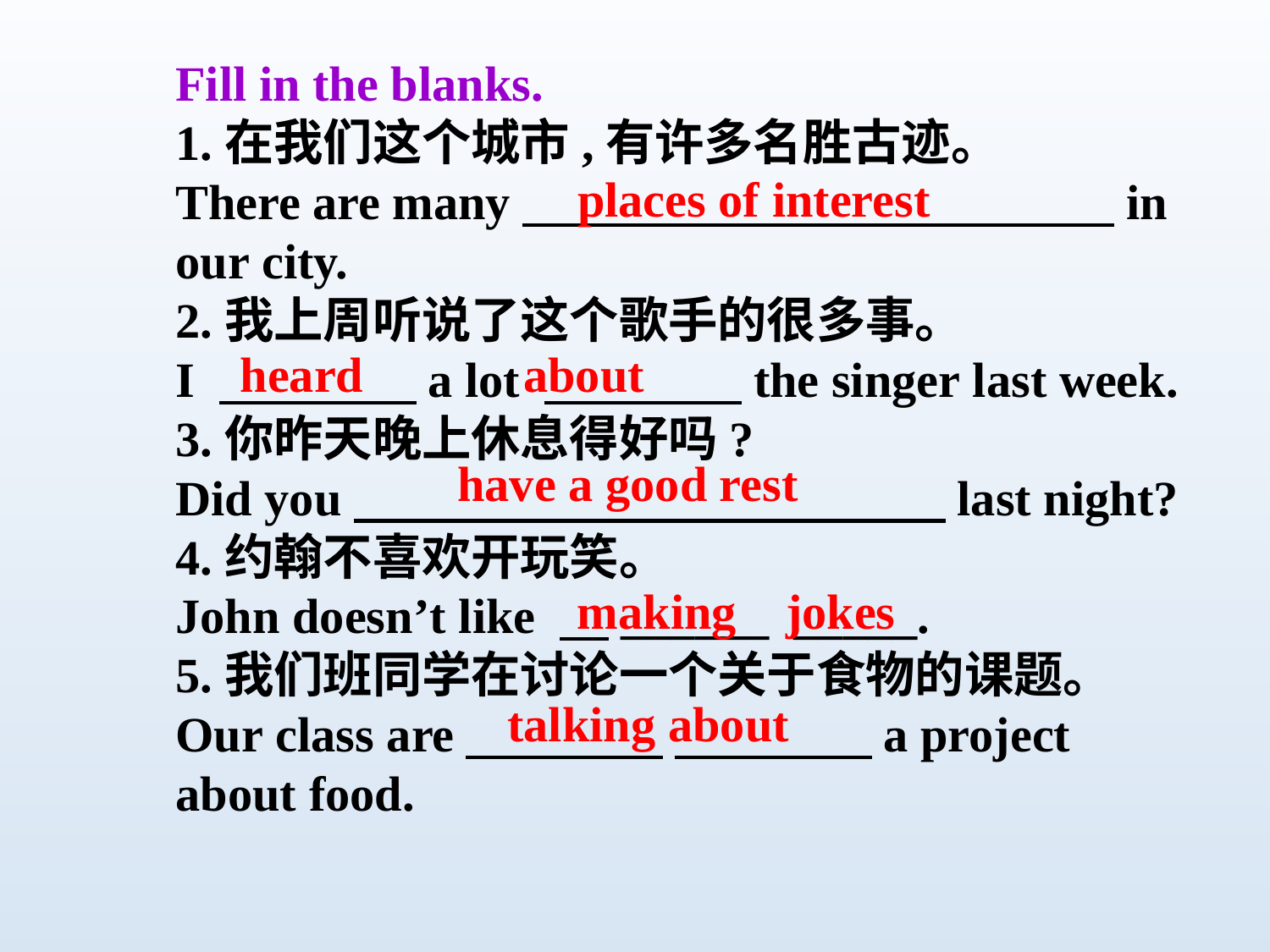

Fill in the blanks.
1.在我们这个城市,有许多名胜古迹。
There are many　　　　　　　　　　　　in our city.
2.我上周听说了这个歌手的很多事。
I 　　　　a lot 　　　　the singer last week.
3.你昨天晚上休息得好吗?
Did you　　　　　　　　　　　　last night?
4.约翰不喜欢开玩笑。
John doesn’t like 　______  _____.
5.我们班同学在讨论一个关于食物的课题。
Our class are　　　　 　　　　a project about food.

places of interest
heard             about

have a good rest
making    jokes
talking about